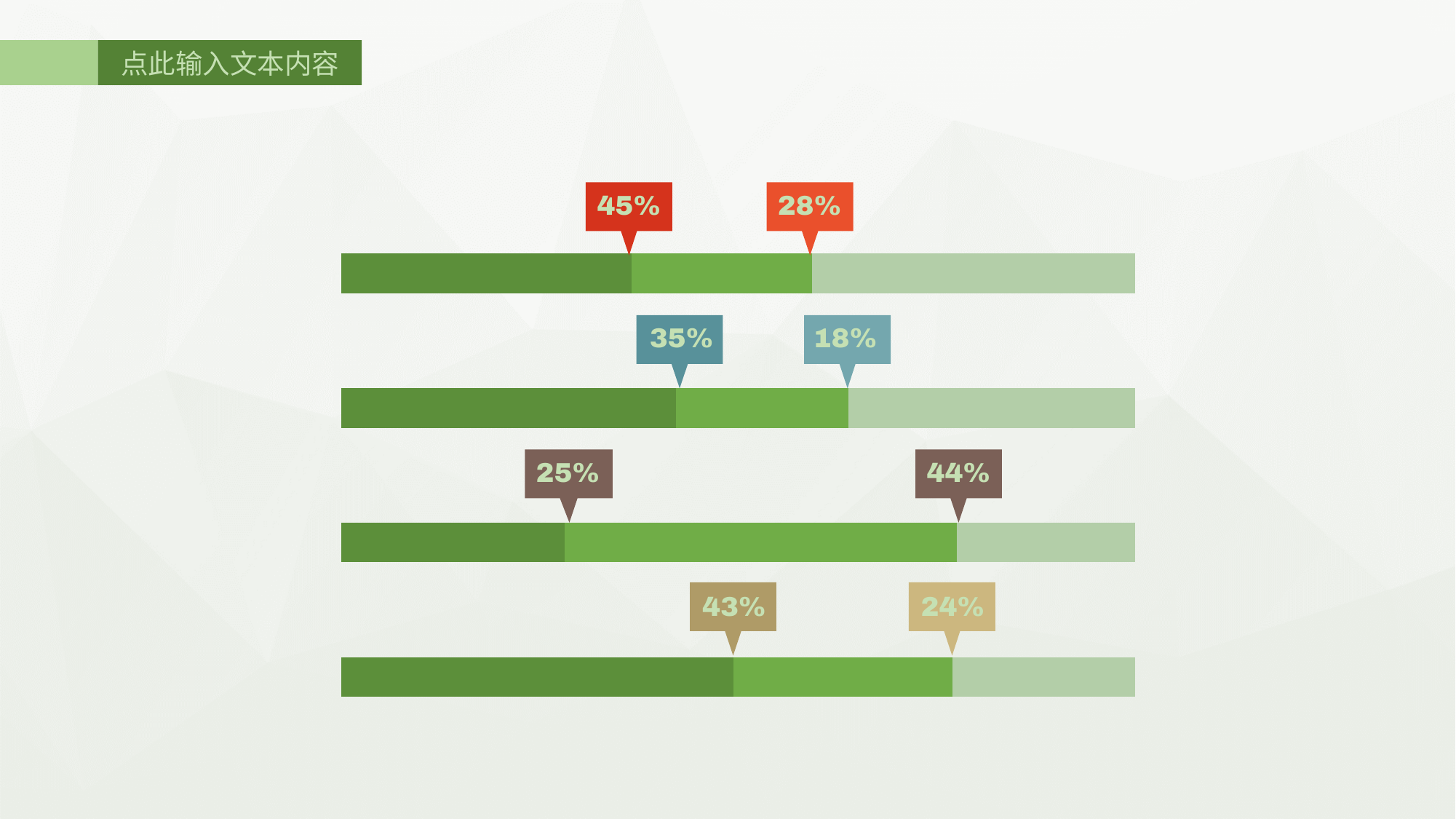

点此输入文本内容

45%

28%

### Chart

| Category | 系列 1 | 系列 2 | 系列 3 |
|---|---|---|---|
| 类别 1 | 0.43 | 0.24 | 0.2 |
| 类别 2 | 0.25 | 0.44 | 0.2 |
| 类别 3 | 0.35 | 0.18 | 0.3 |
| 类别 4 | 0.45 | 0.28 | 0.5 |
35%
18%

25%

44%

43%
24%